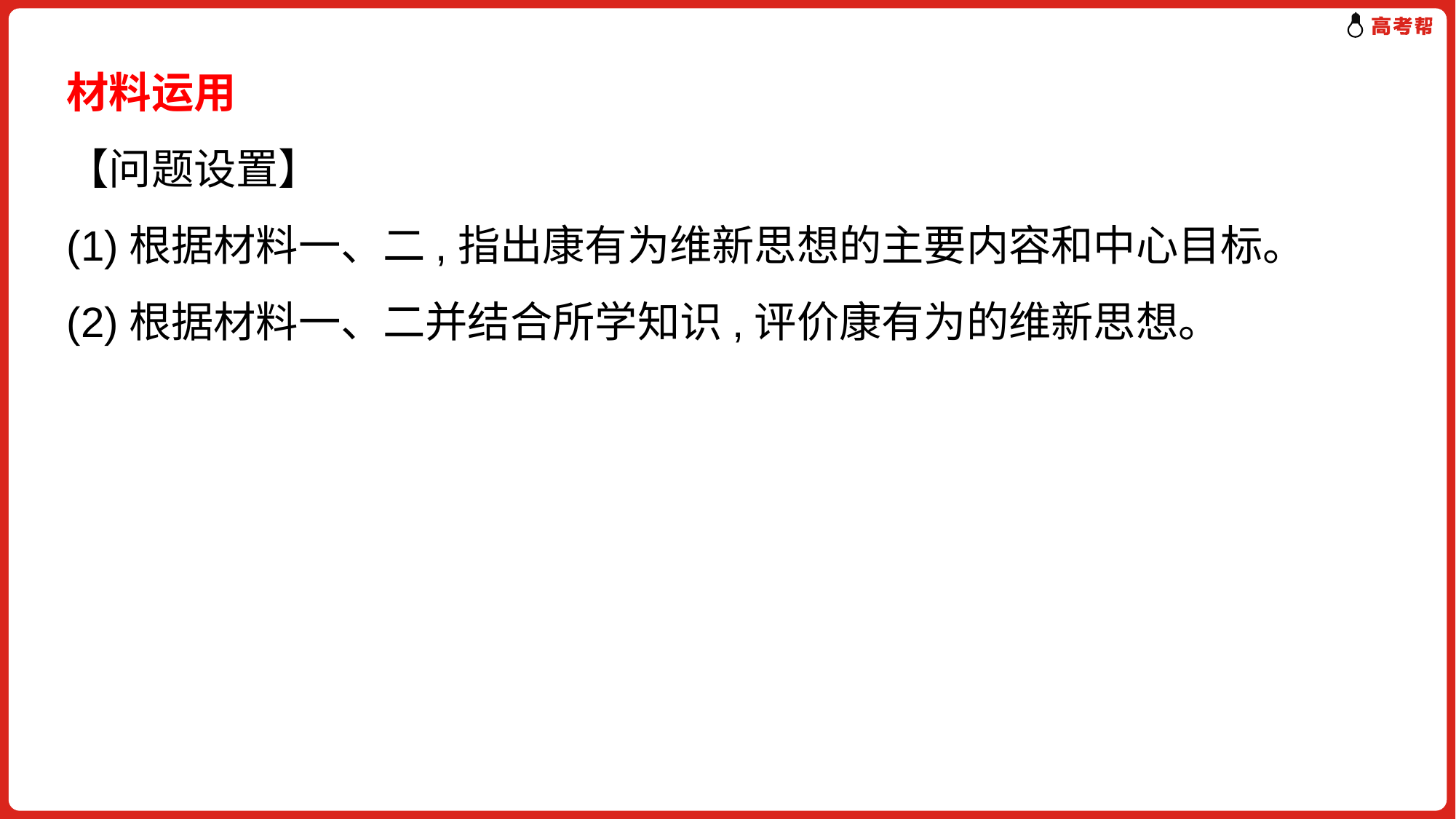

材料运用
【问题设置】
(1)根据材料一、二,指出康有为维新思想的主要内容和中心目标。
(2)根据材料一、二并结合所学知识,评价康有为的维新思想。